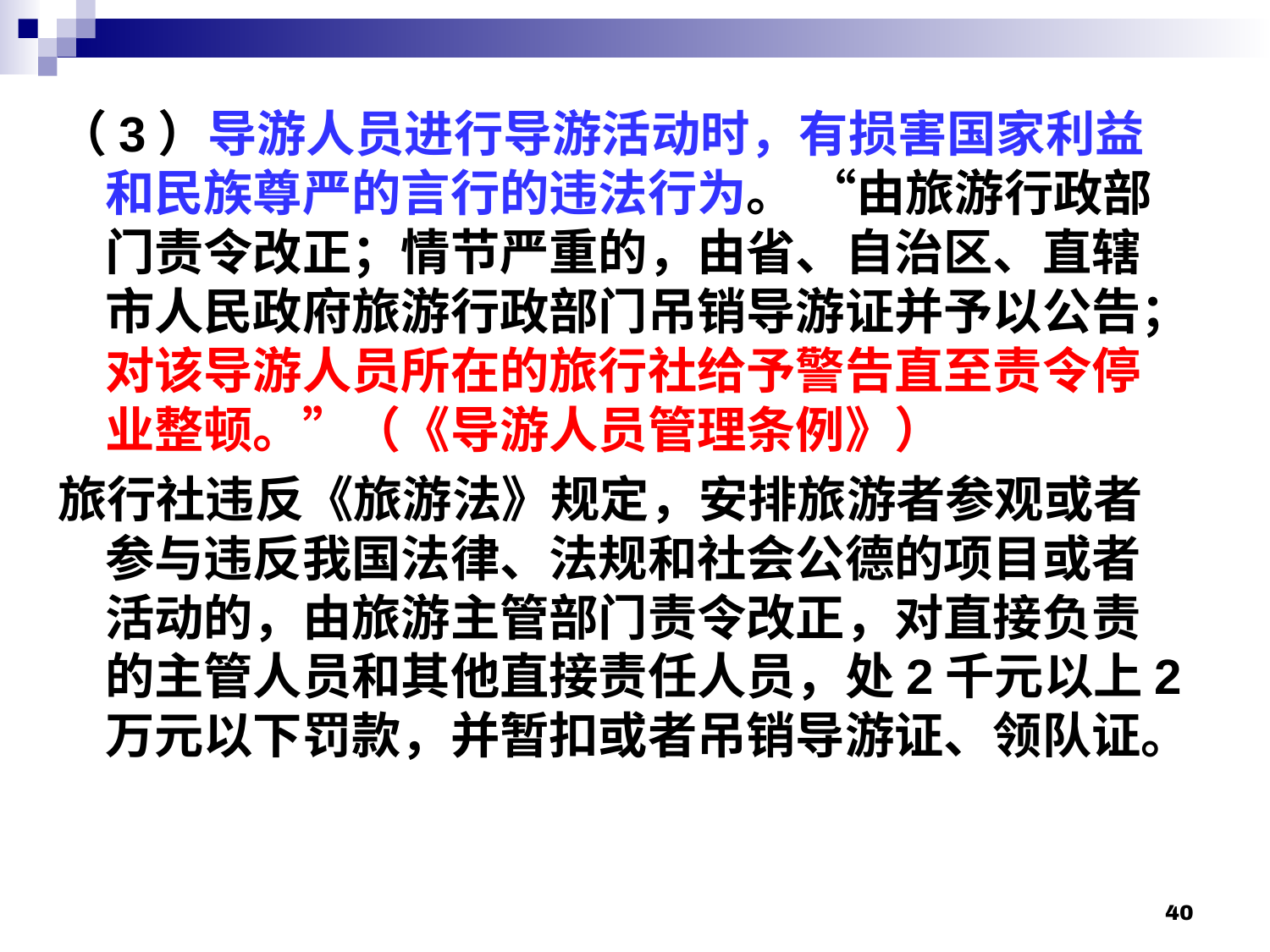

# （3）导游人员进行导游活动时，有损害国家利益和民族尊严的言行的违法行为。 “由旅游行政部门责令改正；情节严重的，由省、自治区、直辖市人民政府旅游行政部门吊销导游证并予以公告；对该导游人员所在的旅行社给予警告直至责令停业整顿。”（《导游人员管理条例》）
旅行社违反《旅游法》规定，安排旅游者参观或者参与违反我国法律、法规和社会公德的项目或者活动的，由旅游主管部门责令改正，对直接负责的主管人员和其他直接责任人员，处2千元以上2万元以下罚款，并暂扣或者吊销导游证、领队证。

40